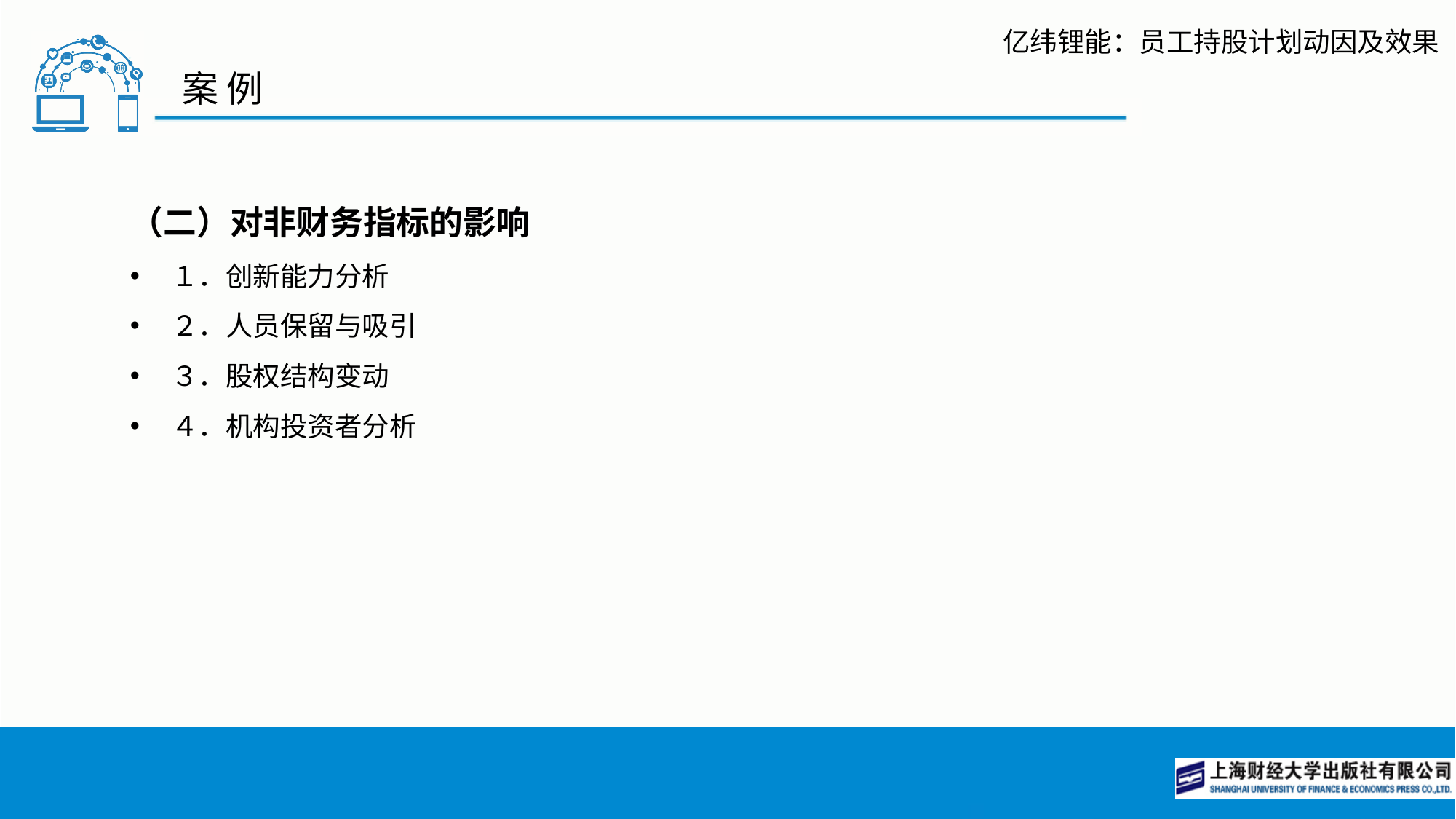

亿纬锂能：员工持股计划动因及效果
# 案 例
（二）对非财务指标的影响
１．创新能力分析
２．人员保留与吸引
３．股权结构变动
４．机构投资者分析